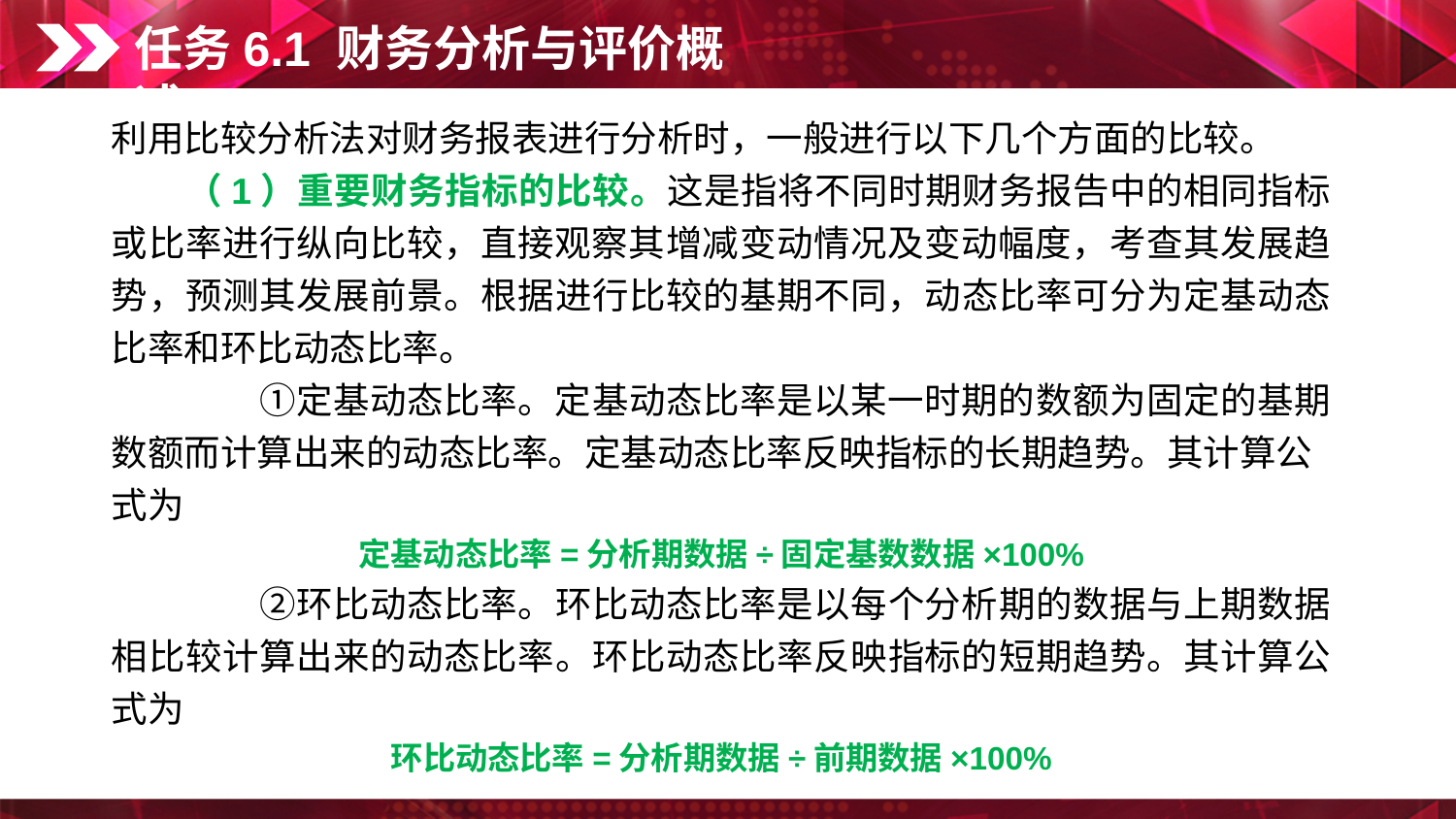

任务6.1 财务分析与评价概述

利用比较分析法对财务报表进行分析时，一般进行以下几个方面的比较。
　　（1）重要财务指标的比较。这是指将不同时期财务报告中的相同指标或比率进行纵向比较，直接观察其增减变动情况及变动幅度，考查其发展趋势，预测其发展前景。根据进行比较的基期不同，动态比率可分为定基动态比率和环比动态比率。
　　　　①定基动态比率。定基动态比率是以某一时期的数额为固定的基期数额而计算出来的动态比率。定基动态比率反映指标的长期趋势。其计算公
式为
定基动态比率=分析期数据÷固定基数数据×100%
　　　　②环比动态比率。环比动态比率是以每个分析期的数据与上期数据相比较计算出来的动态比率。环比动态比率反映指标的短期趋势。其计算公式为
环比动态比率=分析期数据÷前期数据×100%